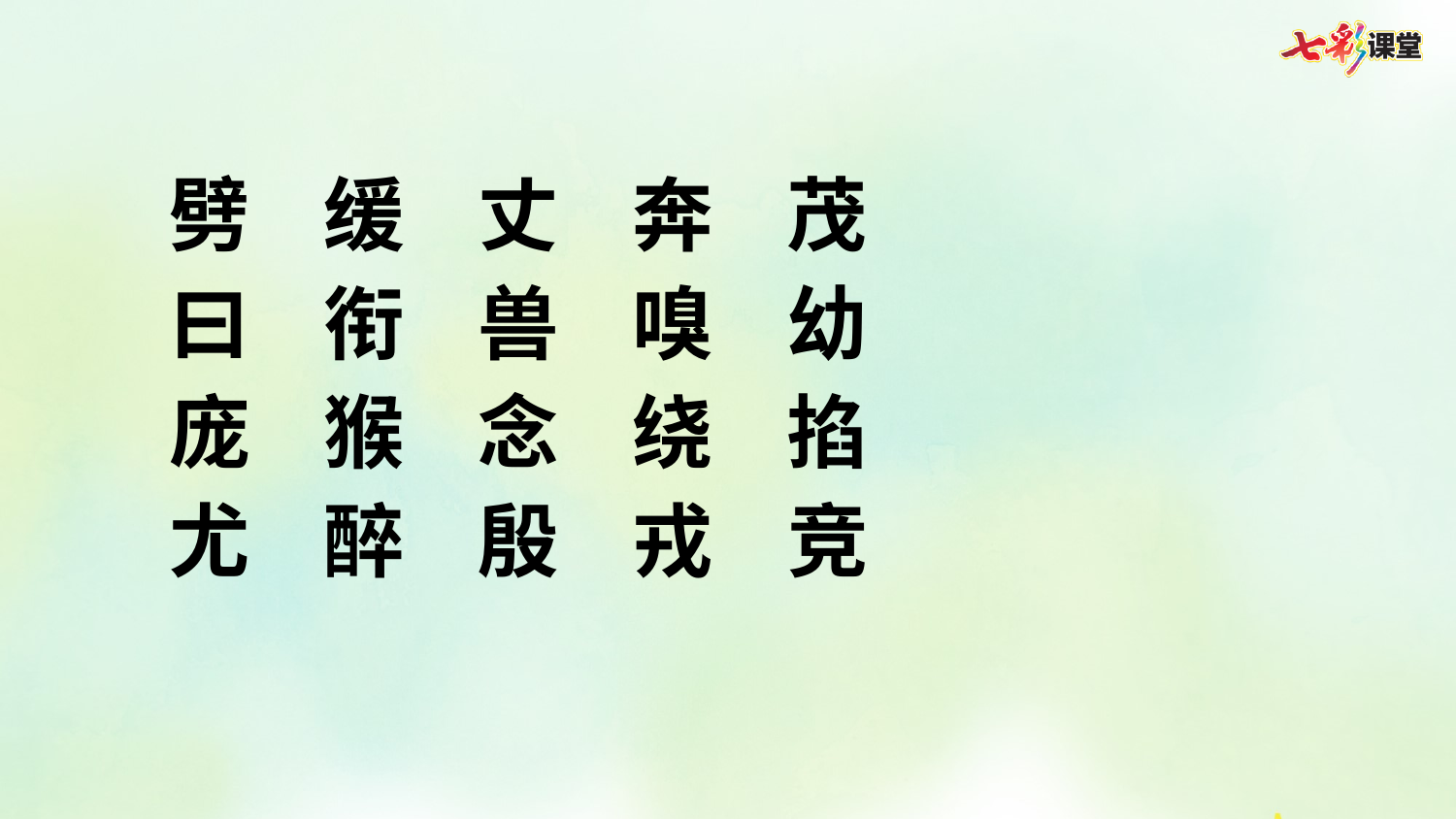

劈    缓    丈    奔    茂
曰    衔    兽    嗅    幼
庞    猴    念    绕    掐
尤    醉    殷    戎    竞